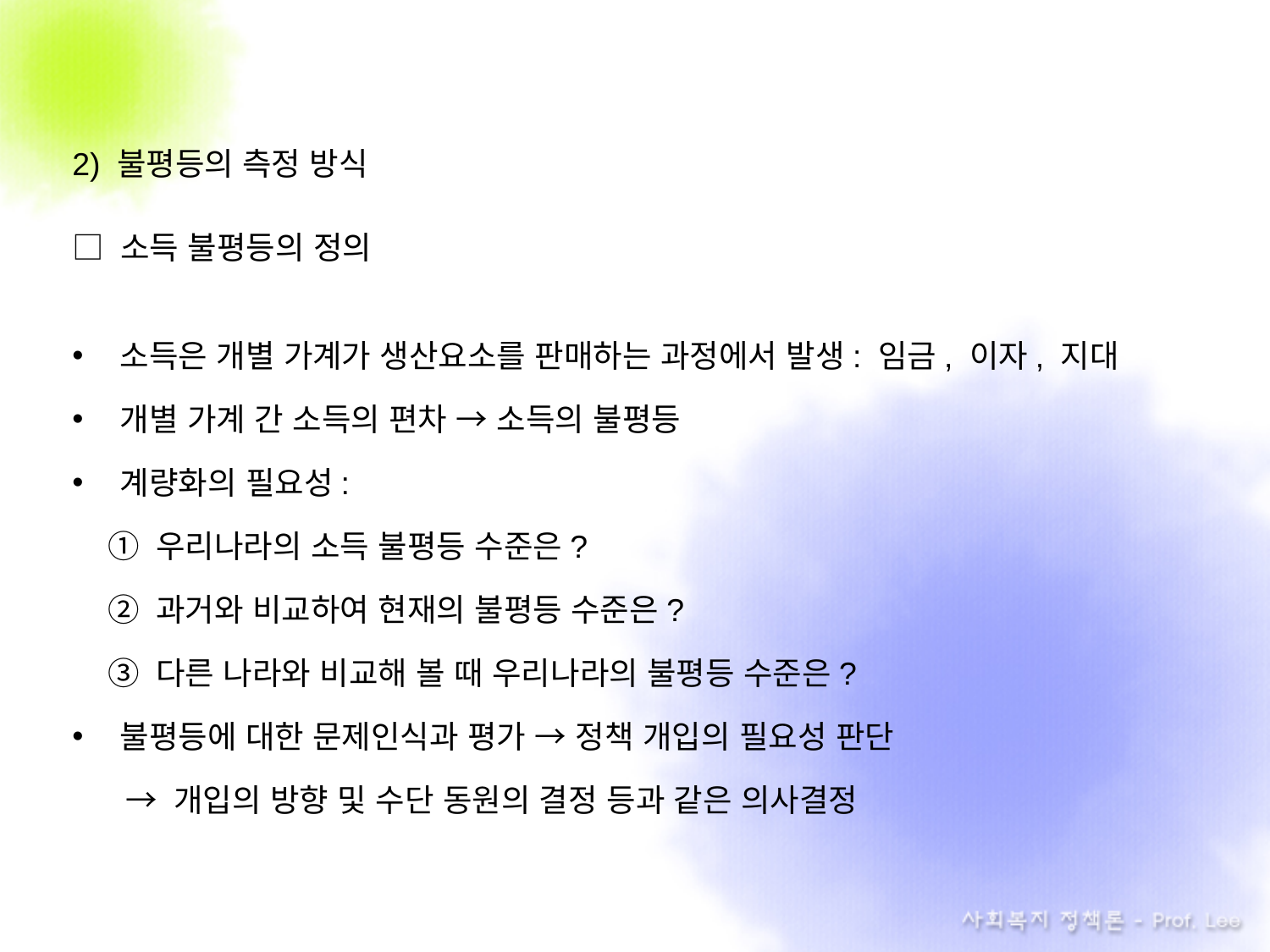

2) 불평등의 측정 방식

□ 소득 불평등의 정의

소득은 개별 가계가 생산요소를 판매하는 과정에서 발생: 임금, 이자, 지대
개별 가계 간 소득의 편차 → 소득의 불평등
계량화의 필요성:
    ① 우리나라의 소득 불평등 수준은?
    ② 과거와 비교하여 현재의 불평등 수준은?
    ③ 다른 나라와 비교해 볼 때 우리나라의 불평등 수준은?
불평등에 대한 문제인식과 평가 → 정책 개입의 필요성 판단
      → 개입의 방향 및 수단 동원의 결정 등과 같은 의사결정